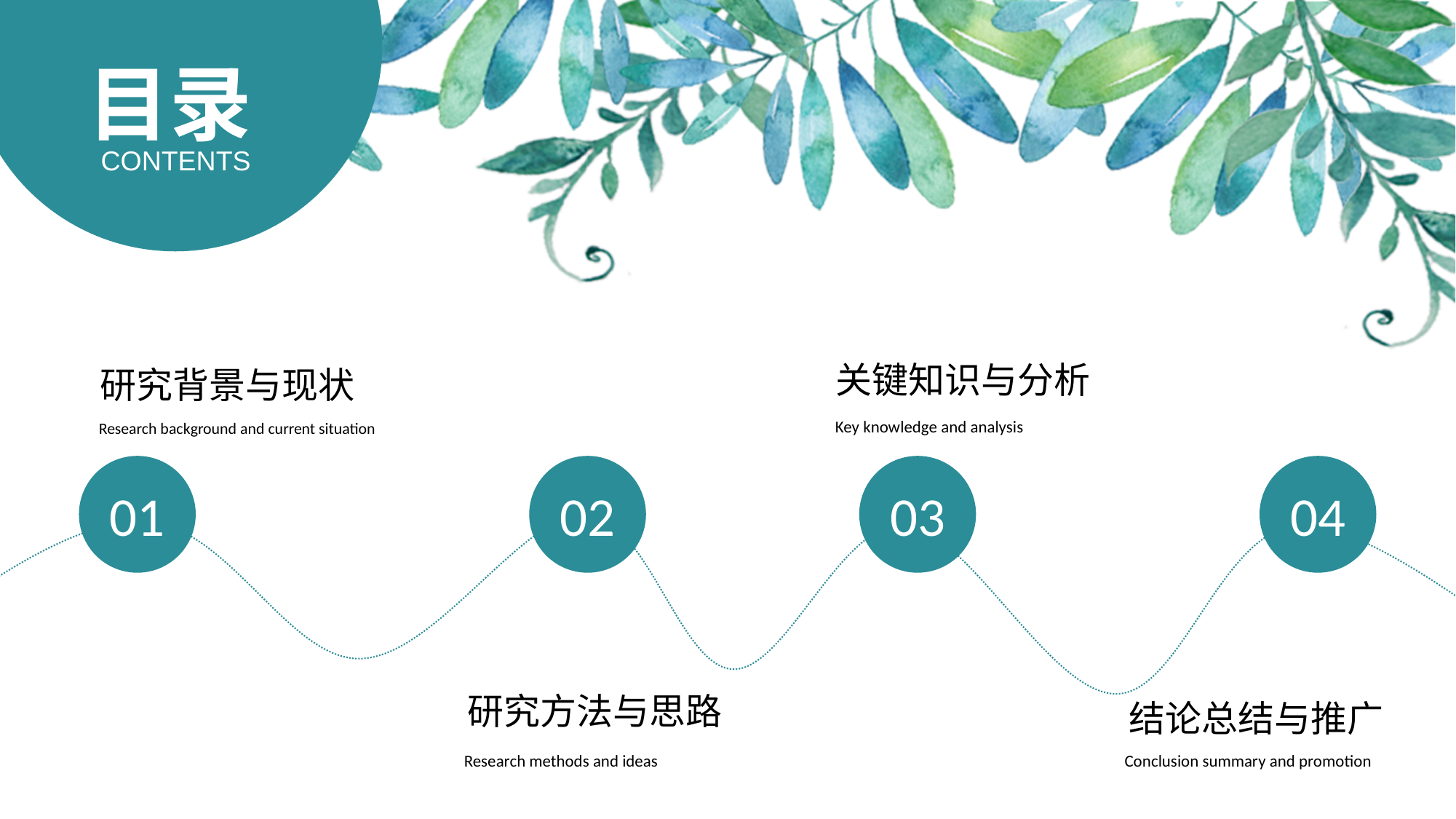

目录
CONTENTS
     关键知识与分析
Key knowledge and analysis
研究背景与现状
Research background and current situation
01
02
03
04

     研究方法与思路
Research methods and ideas
     结论总结与推广
Conclusion summary and promotion
研究背景与现状
Research background and current situation
     研究方法与思路
Research methods and ideas
     关键知识与分析
Key knowledge and analysis
     结论总结与推广
Conclusion summary and promotion
01
02
03
04